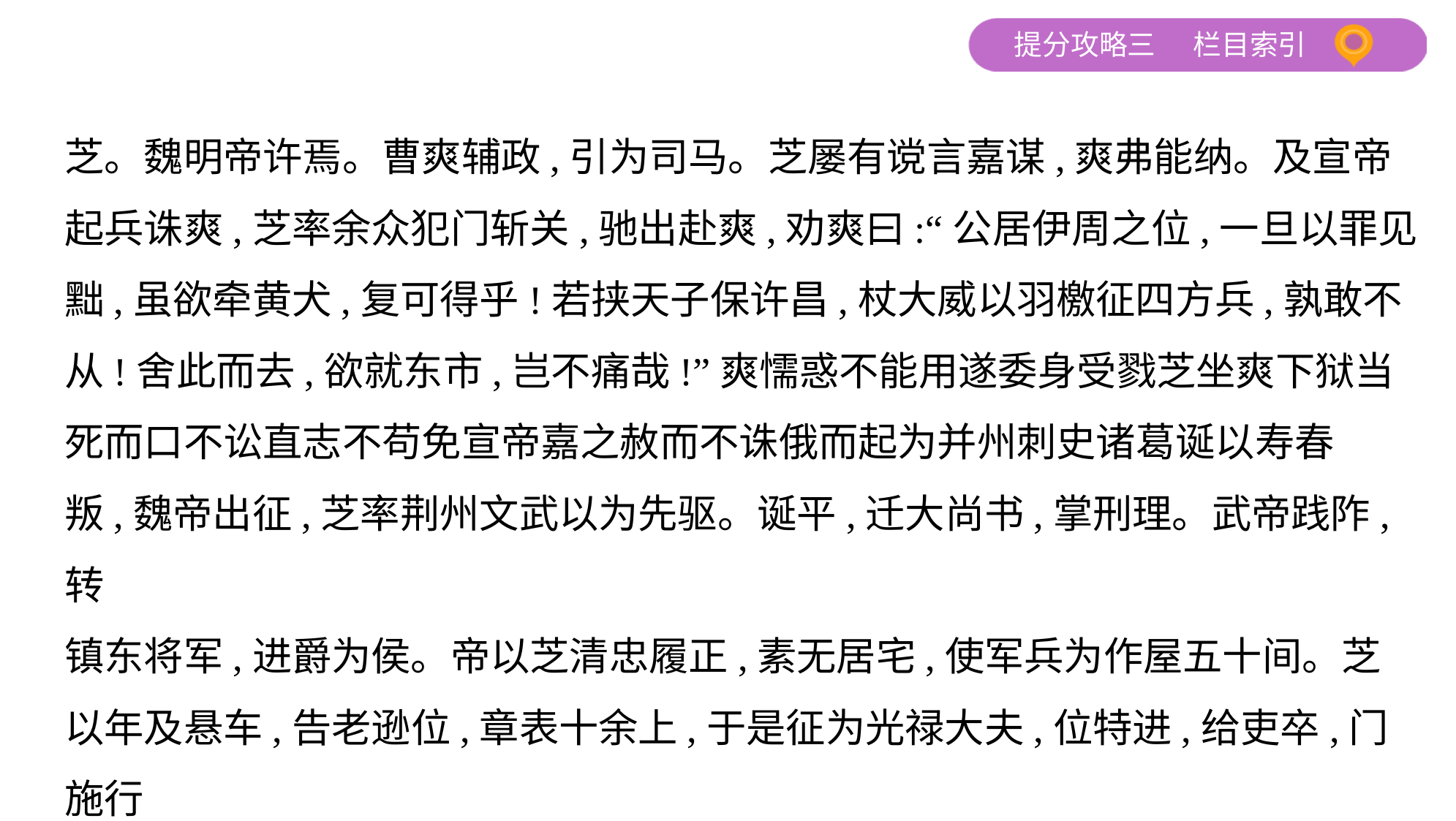

芝。魏明帝许焉。曹爽辅政,引为司马。芝屡有谠言嘉谋,爽弗能纳。及宣帝
起兵诛爽,芝率余众犯门斩关,驰出赴爽,劝爽曰:“公居伊周之位,一旦以罪见
黜,虽欲牵黄犬,复可得乎!若挟天子保许昌,杖大威以羽檄征四方兵,孰敢不
从!舍此而去,欲就东市,岂不痛哉!”爽懦惑不能用遂委身受戮芝坐爽下狱当
死而口不讼直志不苟免宣帝嘉之赦而不诛俄而起为并州刺史诸葛诞以寿春
叛,魏帝出征,芝率荆州文武以为先驱。诞平,迁大尚书,掌刑理。武帝践阼,转
镇东将军,进爵为侯。帝以芝清忠履正,素无居宅,使军兵为作屋五十间。芝
以年及悬车,告老逊位,章表十余上,于是征为光禄大夫,位特进,给吏卒,门施行